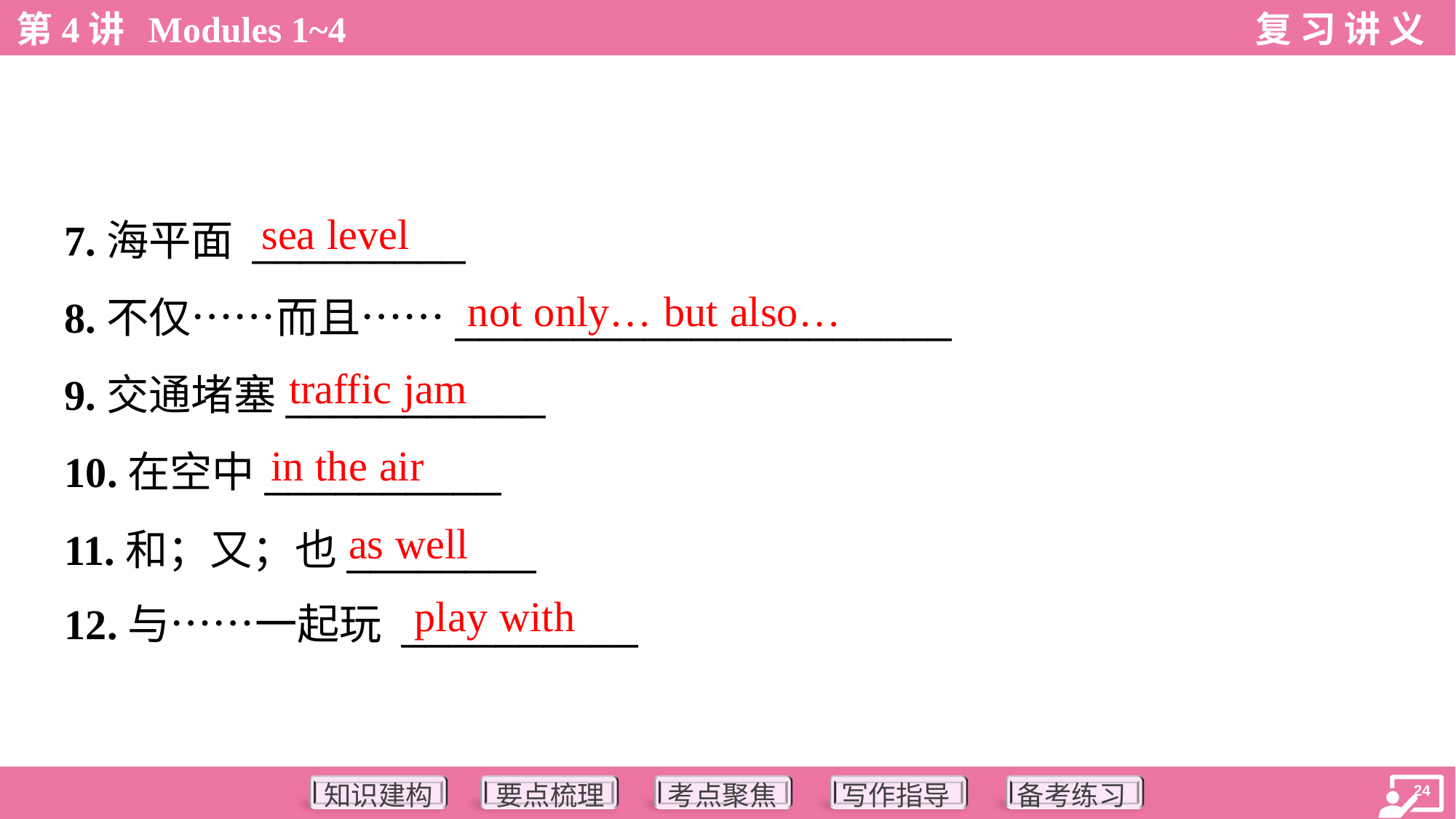

sea level
7.海平面 _________
8.不仅……而且……_____________________
9.交通堵塞___________
10.在空中__________
11.和；又；也________
12.与……一起玩 __________
not only… but also…
traffic jam
in the air
as well
play with